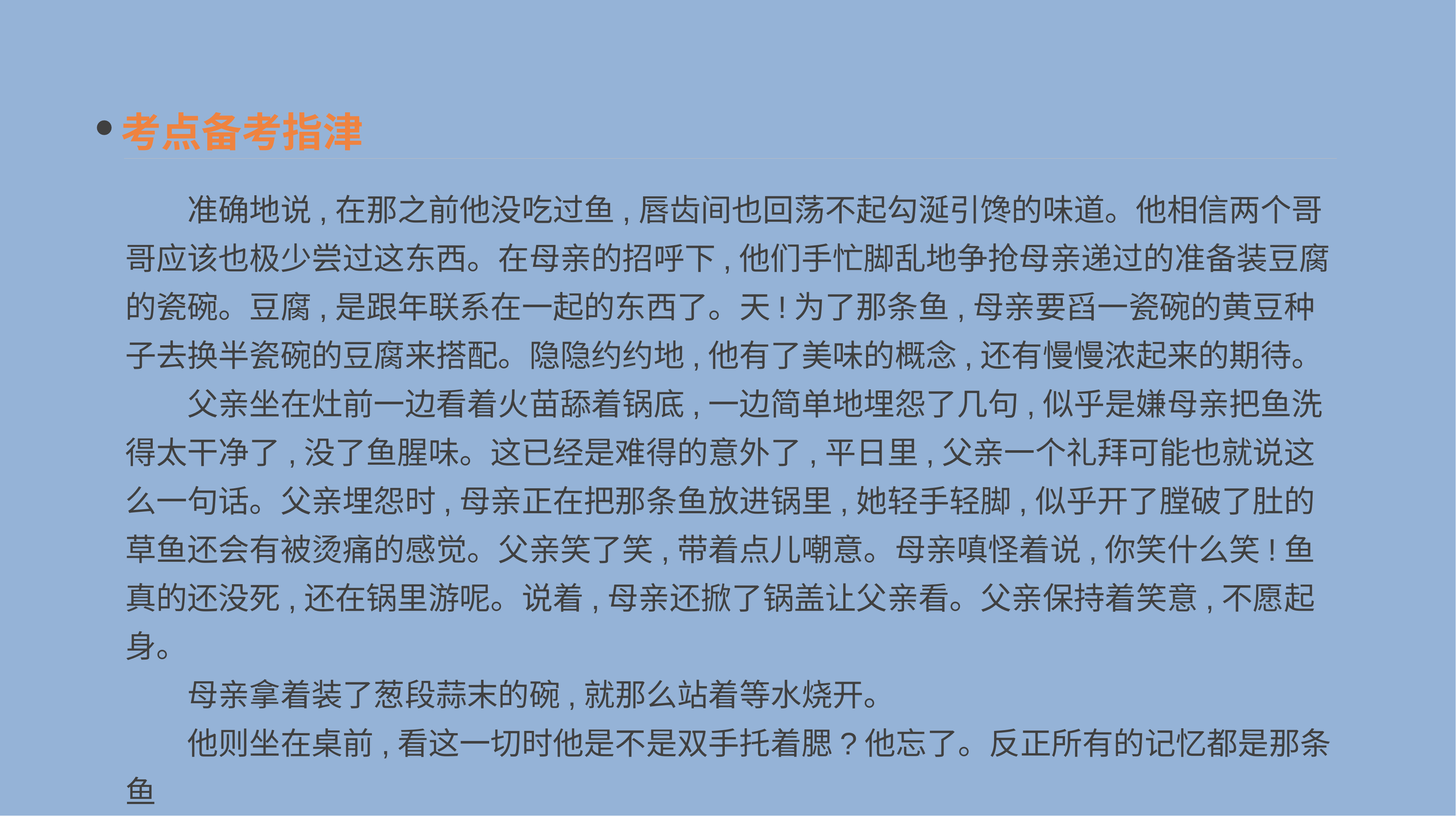

考点备考指津

　　准确地说,在那之前他没吃过鱼,唇齿间也回荡不起勾涎引馋的味道。他相信两个哥哥应该也极少尝过这东西。在母亲的招呼下,他们手忙脚乱地争抢母亲递过的准备装豆腐的瓷碗。豆腐,是跟年联系在一起的东西了。天!为了那条鱼,母亲要舀一瓷碗的黄豆种子去换半瓷碗的豆腐来搭配。隐隐约约地,他有了美味的概念,还有慢慢浓起来的期待。
　　父亲坐在灶前一边看着火苗舔着锅底,一边简单地埋怨了几句,似乎是嫌母亲把鱼洗得太干净了,没了鱼腥味。这已经是难得的意外了,平日里,父亲一个礼拜可能也就说这么一句话。父亲埋怨时,母亲正在把那条鱼放进锅里,她轻手轻脚,似乎开了膛破了肚的草鱼还会有被烫痛的感觉。父亲笑了笑,带着点儿嘲意。母亲嗔怪着说,你笑什么笑!鱼真的还没死,还在锅里游呢。说着,母亲还掀了锅盖让父亲看。父亲保持着笑意,不愿起身。
　　母亲拿着装了葱段蒜末的碗,就那么站着等水烧开。
　　他则坐在桌前,看这一切时他是不是双手托着腮?他忘了。反正所有的记忆都是那条鱼